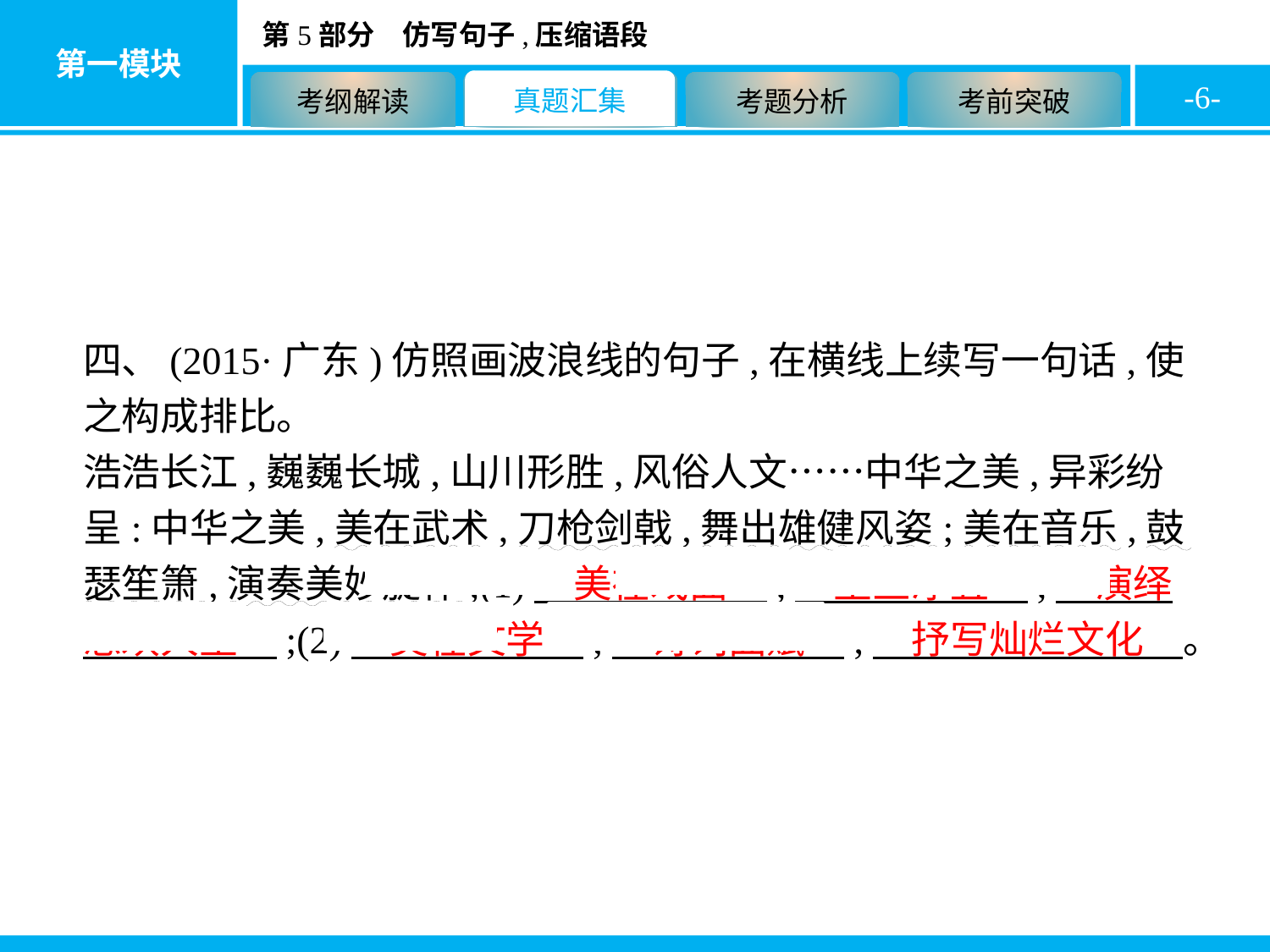

-6-
四、(2015·广东)仿照画波浪线的句子,在横线上续写一句话,使之构成排比。
浩浩长江,巍巍长城,山川形胜,风俗人文……中华之美,异彩纷呈:中华之美,美在武术,刀枪剑戟,舞出雄健风姿;美在音乐,鼓瑟笙箫,演奏美妙旋律;(1)　美在戏曲　,　生旦净丑　,　演绎悲欢人生　;(2)　美在文学　,　诗词曲赋　,　抒写灿烂文化　。